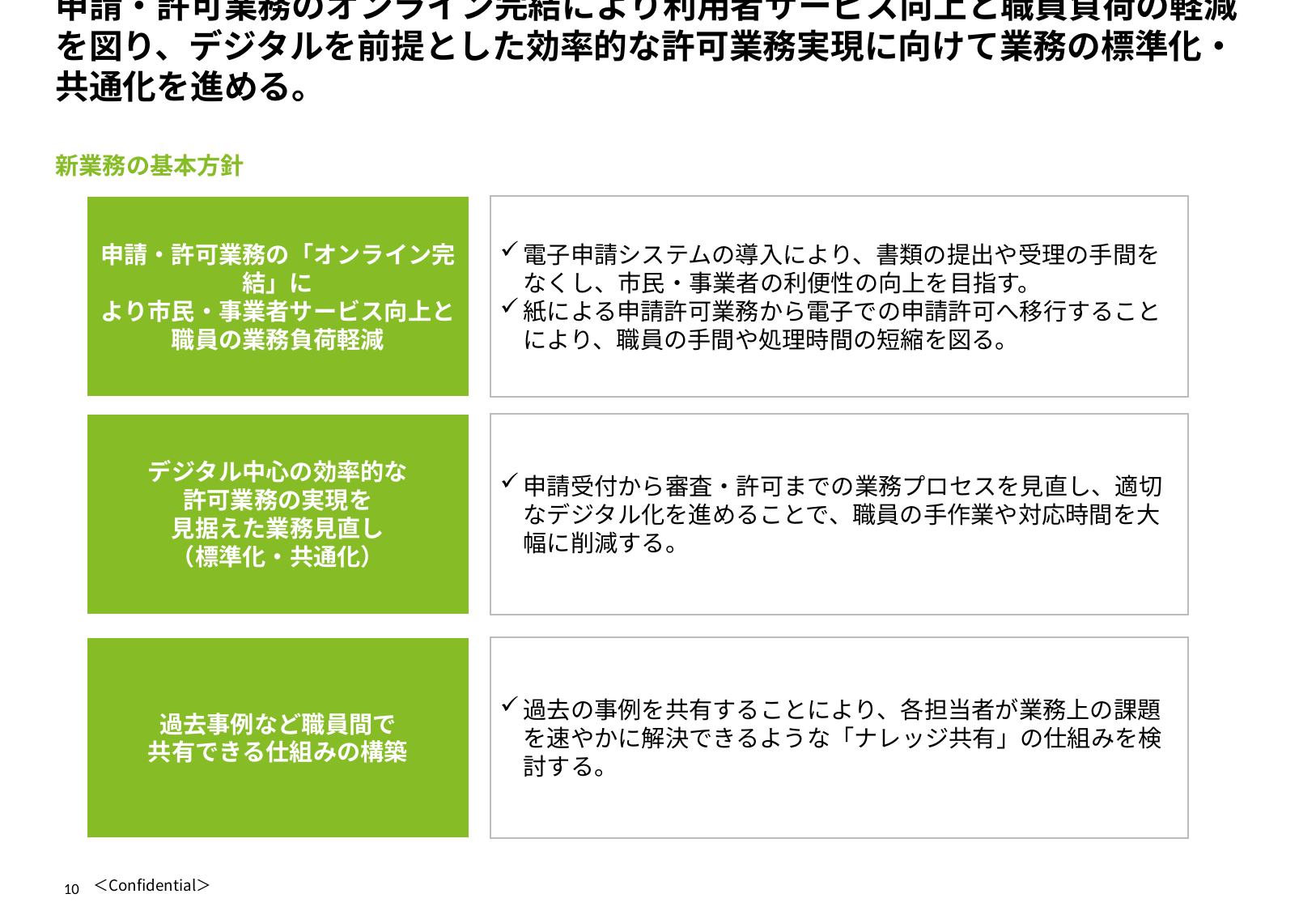

# 申請・許可業務のオンライン完結により利用者サービス向上と職員負荷の軽減を図り、デジタルを前提とした効率的な許可業務実現に向けて業務の標準化・共通化を進める。
新業務の基本方針
申請・許可業務の「オンライン完結」に
より市民・事業者サービス向上と
職員の業務負荷軽減
電子申請システムの導入により、書類の提出や受理の手間をなくし、市民・事業者の利便性の向上を目指す。
紙による申請許可業務から電子での申請許可へ移行することにより、職員の手間や処理時間の短縮を図る。
デジタル中心の効率的な
許可業務の実現を
見据えた業務見直し
（標準化・共通化）
申請受付から審査・許可までの業務プロセスを見直し、適切なデジタル化を進めることで、職員の手作業や対応時間を大幅に削減する。
過去事例など職員間で
共有できる仕組みの構築
過去の事例を共有することにより、各担当者が業務上の課題を速やかに解決できるような「ナレッジ共有」の仕組みを検討する。
10
＜Confidential＞